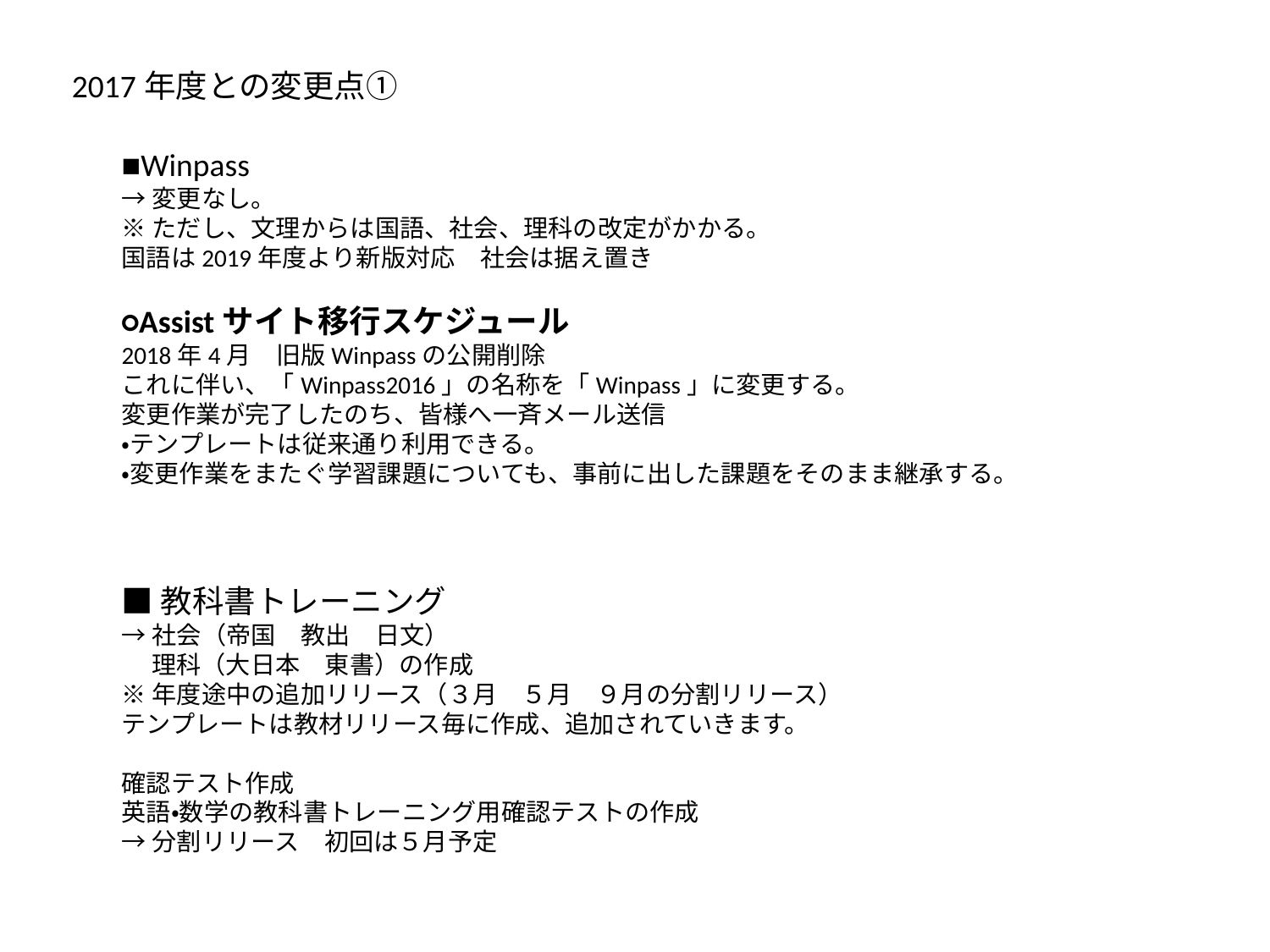

2017年度との変更点①
■Winpass
→変更なし。
※ただし、文理からは国語、社会、理科の改定がかかる。
国語は2019年度より新版対応　社会は据え置き

○Assistサイト移行スケジュール
2018年4月　旧版Winpassの公開削除
これに伴い、「Winpass2016」の名称を「Winpass」に変更する。
変更作業が完了したのち、皆様へ一斉メール送信
・テンプレートは従来通り利用できる。
・変更作業をまたぐ学習課題についても、事前に出した課題をそのまま継承する。
■教科書トレーニング
→社会（帝国　教出　日文）
　 理科（大日本　東書）の作成
※年度途中の追加リリース（３月　５月　９月の分割リリース）
テンプレートは教材リリース毎に作成、追加されていきます。

確認テスト作成
英語・数学の教科書トレーニング用確認テストの作成
→分割リリース　初回は５月予定